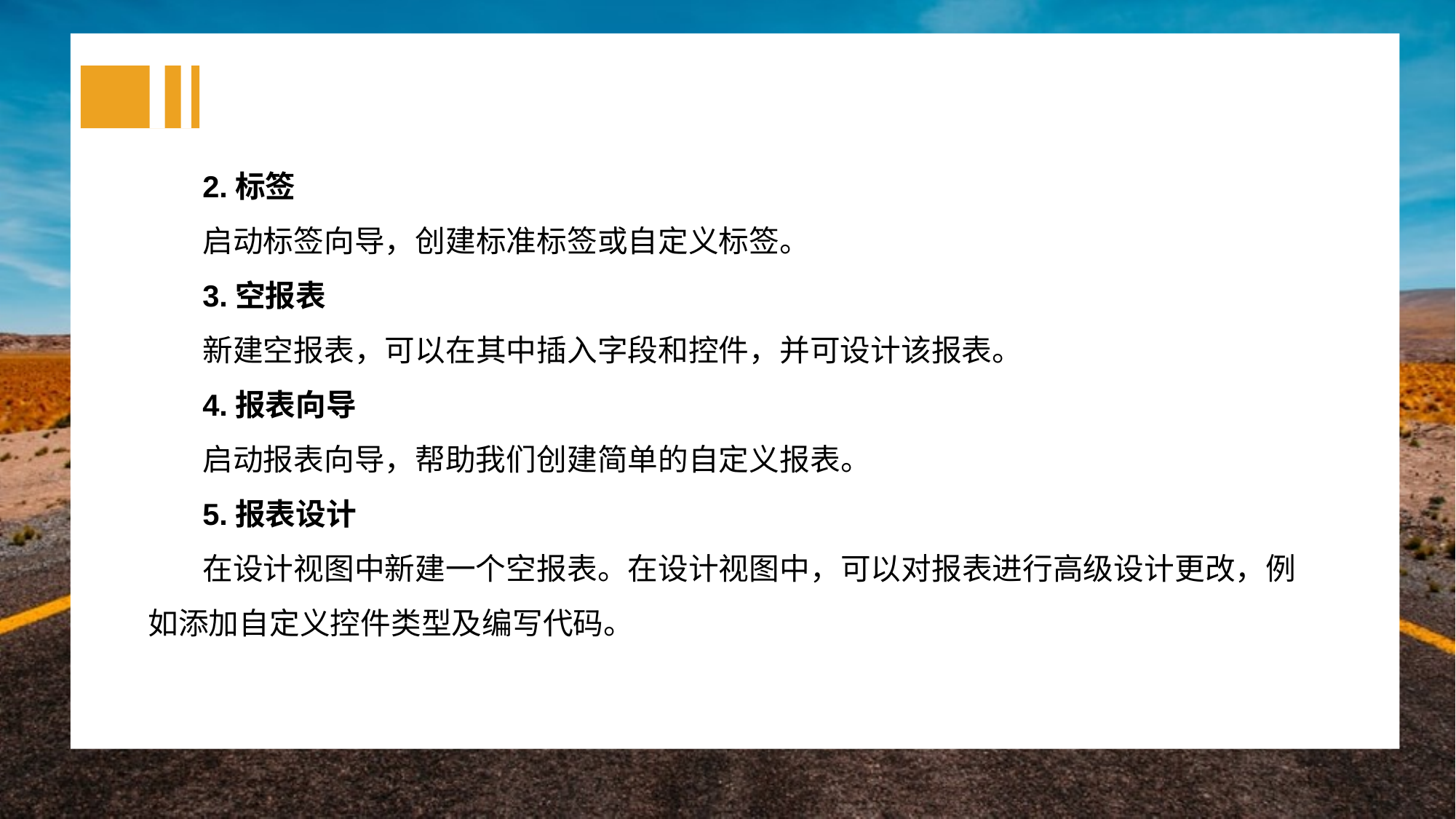

2.标签
启动标签向导，创建标准标签或自定义标签。
3.空报表
新建空报表，可以在其中插入字段和控件，并可设计该报表。
4.报表向导
启动报表向导，帮助我们创建简单的自定义报表。
5.报表设计
在设计视图中新建一个空报表。在设计视图中，可以对报表进行高级设计更改，例如添加自定义控件类型及编写代码。